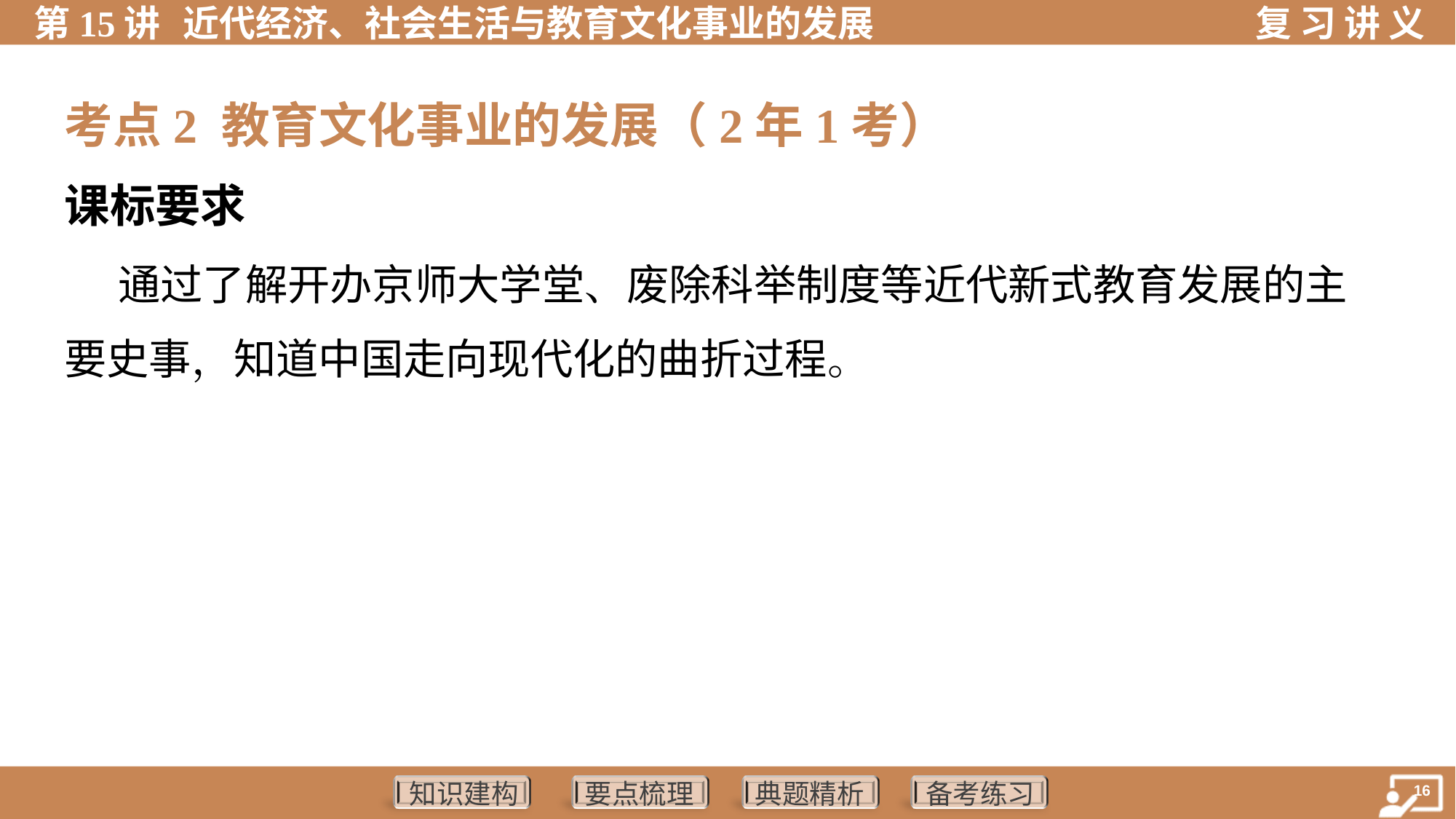

考点2 教育文化事业的发展（2年1考）
课标要求
    通过了解开办京师大学堂、废除科举制度等近代新式教育发展的主
要史事，知道中国走向现代化的曲折过程。